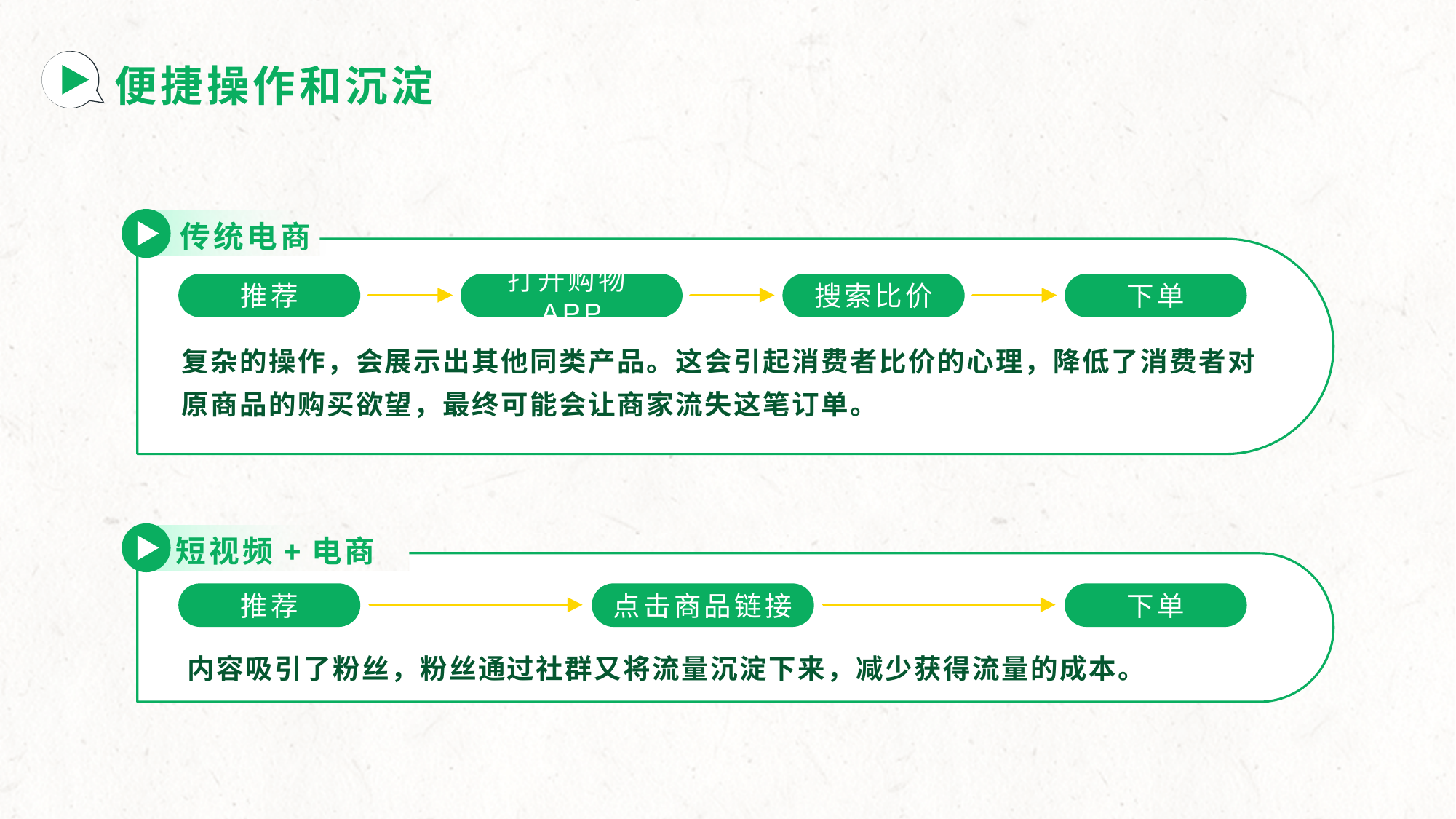

# 便捷操作和沉淀

传统电商

推荐
打开购物APP
搜索比价
下单
复杂的操作，会展示出其他同类产品。这会引起消费者比价的心理，降低了消费者对原商品的购买欲望，最终可能会让商家流失这笔订单。

短视频+电商

推荐
点击商品链接
下单
内容吸引了粉丝，粉丝通过社群又将流量沉淀下来，减少获得流量的成本。